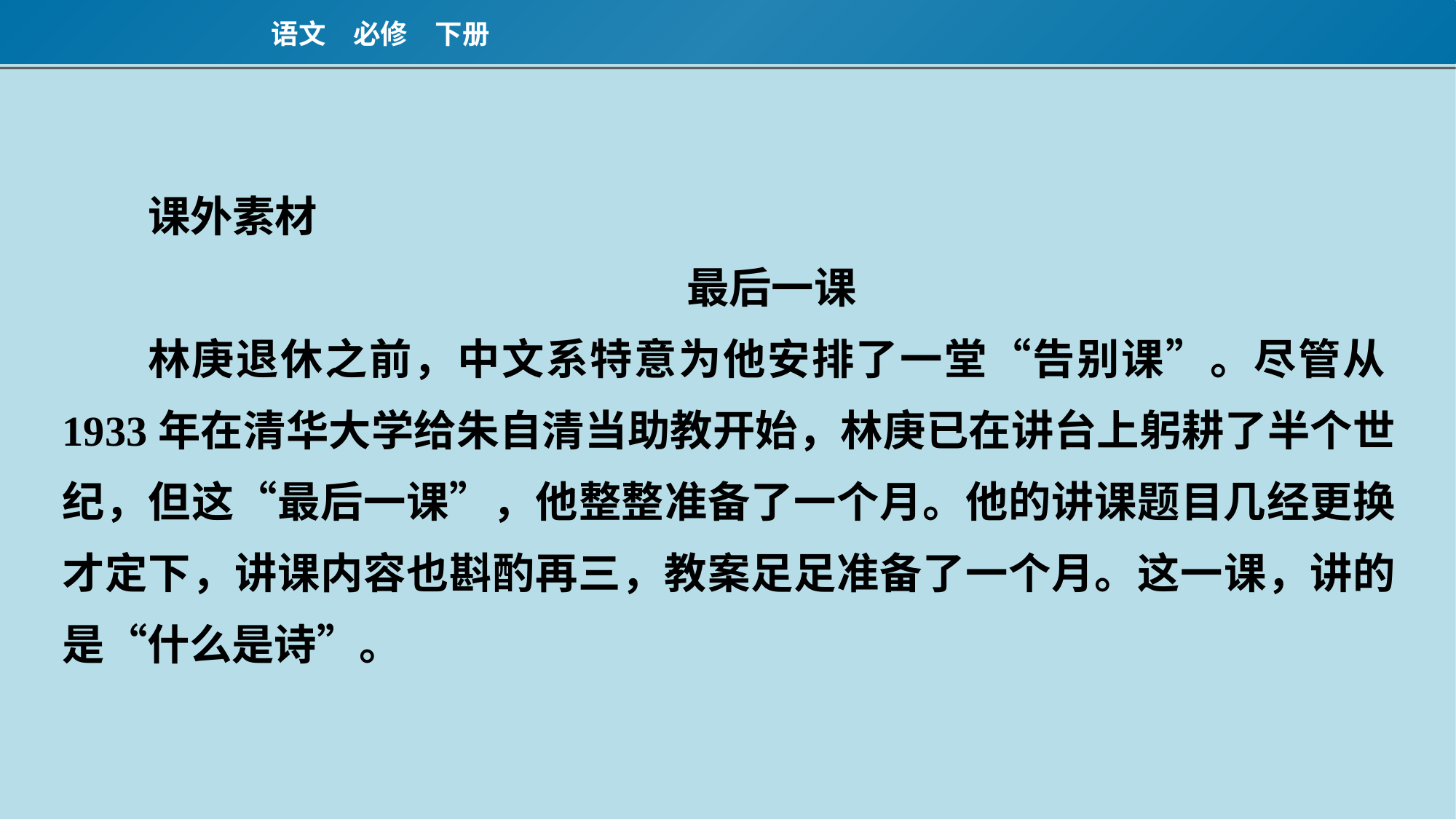

课外素材
最后一课
林庚退休之前，中文系特意为他安排了一堂“告别课”。尽管从1933年在清华大学给朱自清当助教开始，林庚已在讲台上躬耕了半个世纪，但这“最后一课”，他整整准备了一个月。他的讲课题目几经更换才定下，讲课内容也斟酌再三，教案足足准备了一个月。这一课，讲的是“什么是诗”。